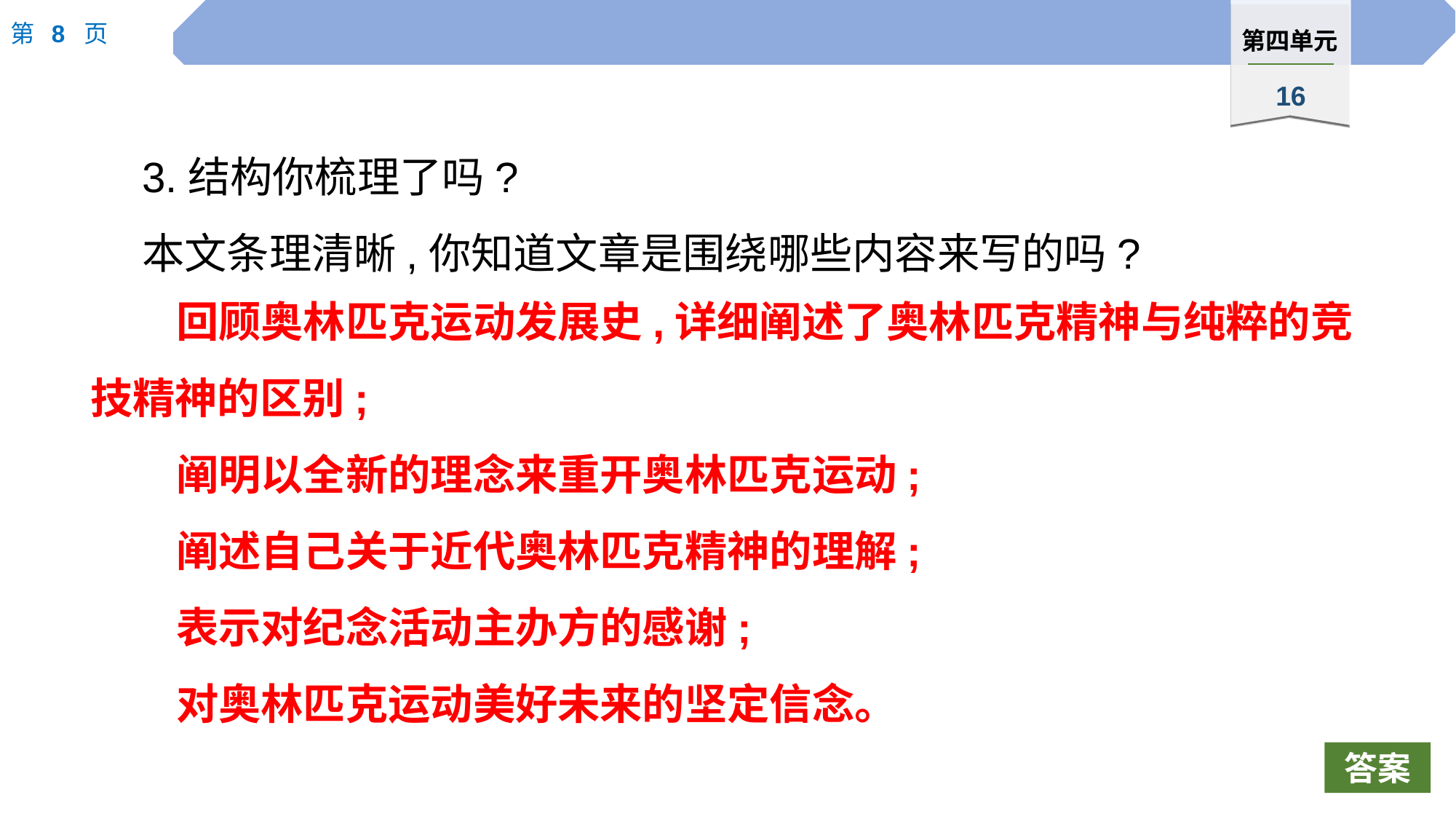

3.结构你梳理了吗?
本文条理清晰,你知道文章是围绕哪些内容来写的吗?
回顾奥林匹克运动发展史,详细阐述了奥林匹克精神与纯粹的竞技精神的区别;
阐明以全新的理念来重开奥林匹克运动;
阐述自己关于近代奥林匹克精神的理解;
表示对纪念活动主办方的感谢;
对奥林匹克运动美好未来的坚定信念。
答案